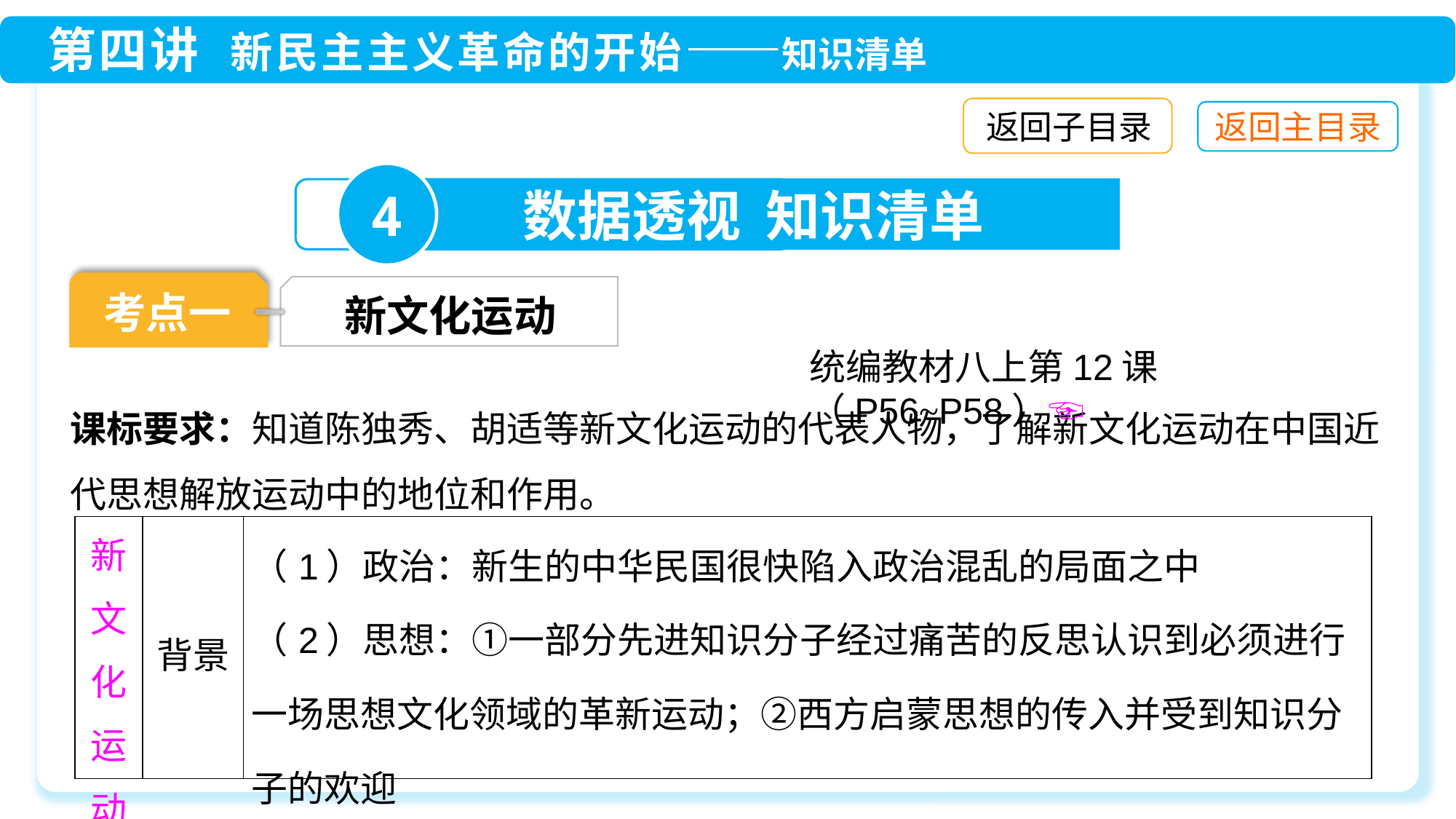

返回子目录
4

数据透视  知识清单
考点一
新文化运动

统编教材八上第12课（P56~P58）☜
课标要求：知道陈独秀、胡适等新文化运动的代表人物，了解新文化运动在中国近代思想解放运动中的地位和作用。
| 新 文 化 运 动 | 背景 | （1）政治：新生的中华民国很快陷入政治混乱的局面之中 （2）思想：①一部分先进知识分子经过痛苦的反思认识到必须进行一场思想文化领域的革新运动；②西方启蒙思想的传入并受到知识分子的欢迎 |
| --- | --- | --- |